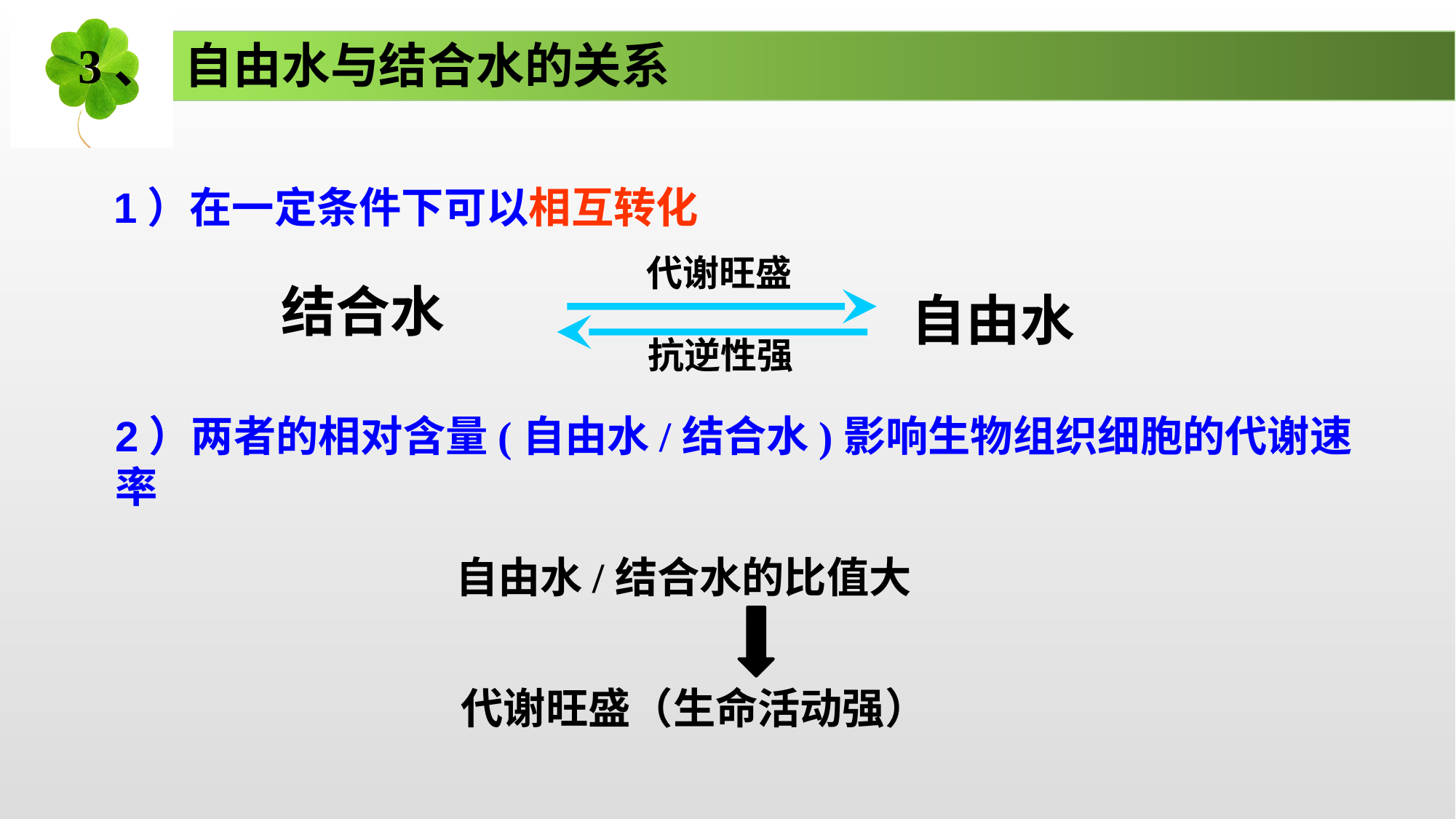

3、  自由水与结合水的关系
1）在一定条件下可以相互转化
代谢旺盛

结合水
自由水
抗逆性强

2）两者的相对含量(自由水/结合水)影响生物组织细胞的代谢速率
自由水/结合水的比值大

代谢旺盛（生命活动强）